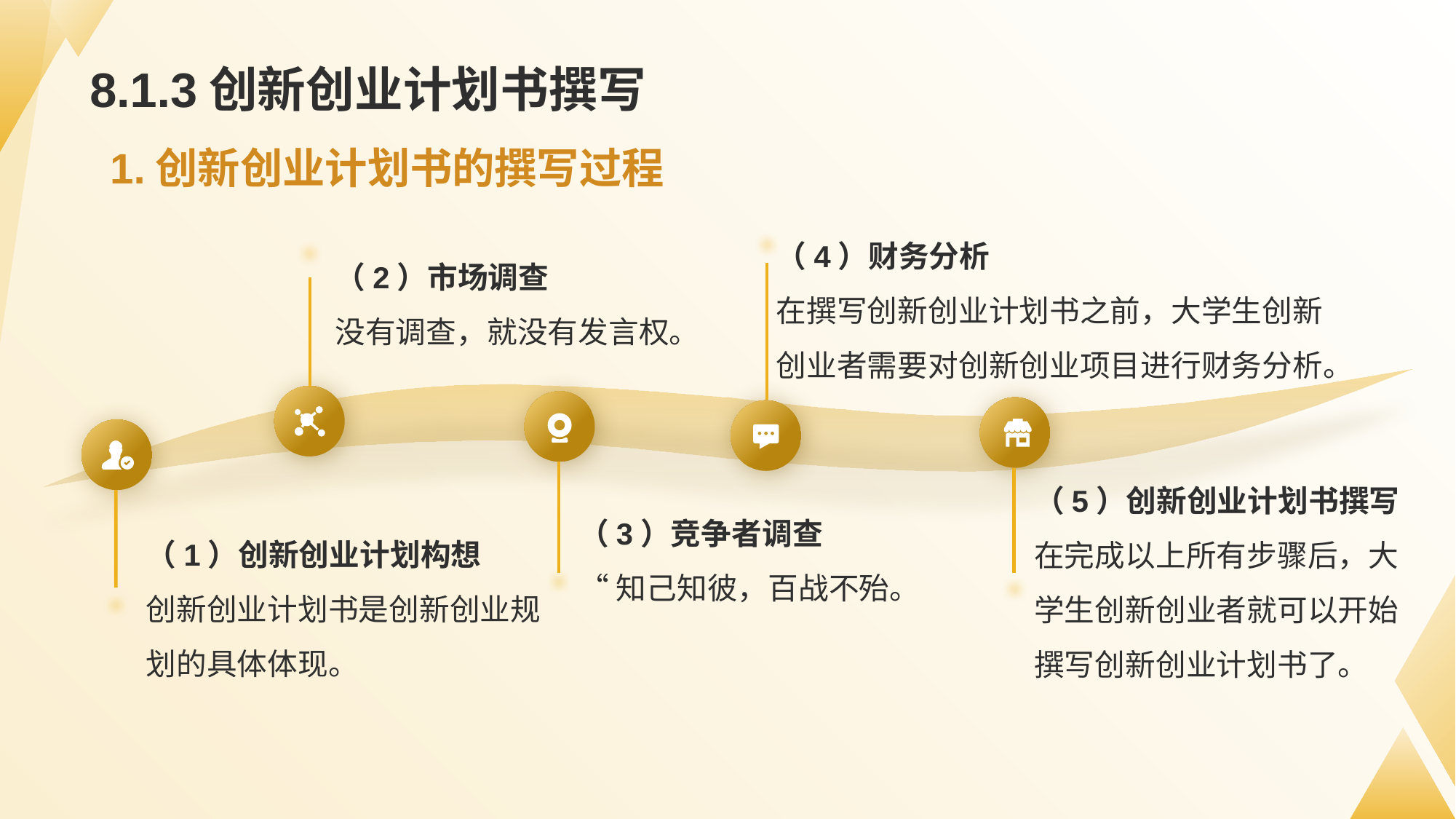

# 8.1.3创新创业计划书撰写
1.创新创业计划书的撰写过程
（4）财务分析
在撰写创新创业计划书之前，大学生创新创业者需要对创新创业项目进行财务分析。

（2）市场调查
没有调查，就没有发言权。

（5）创新创业计划书撰写在完成以上所有步骤后，大学生创新创业者就可以开始撰写创新创业计划书了。
（3）竞争者调查
“知己知彼，百战不殆。
（1）创新创业计划构想
创新创业计划书是创新创业规划的具体体现。